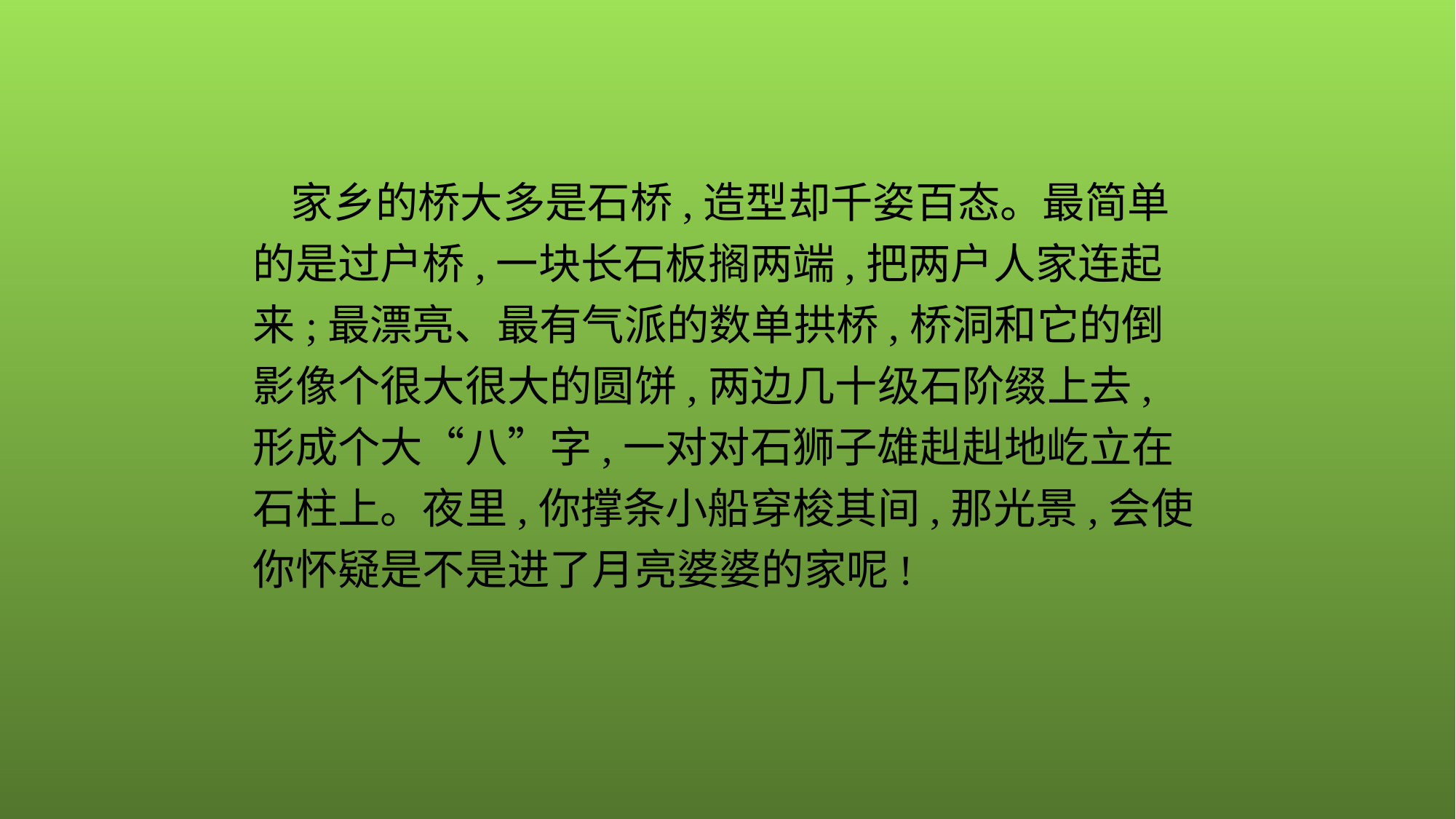

家乡的桥大多是石桥,造型却千姿百态。最简单的是过户桥,一块长石板搁两端,把两户人家连起来;最漂亮、最有气派的数单拱桥,桥洞和它的倒影像个很大很大的圆饼,两边几十级石阶缀上去,形成个大“八”字,一对对石狮子雄赳赳地屹立在石柱上。夜里,你撑条小船穿梭其间,那光景,会使你怀疑是不是进了月亮婆婆的家呢!